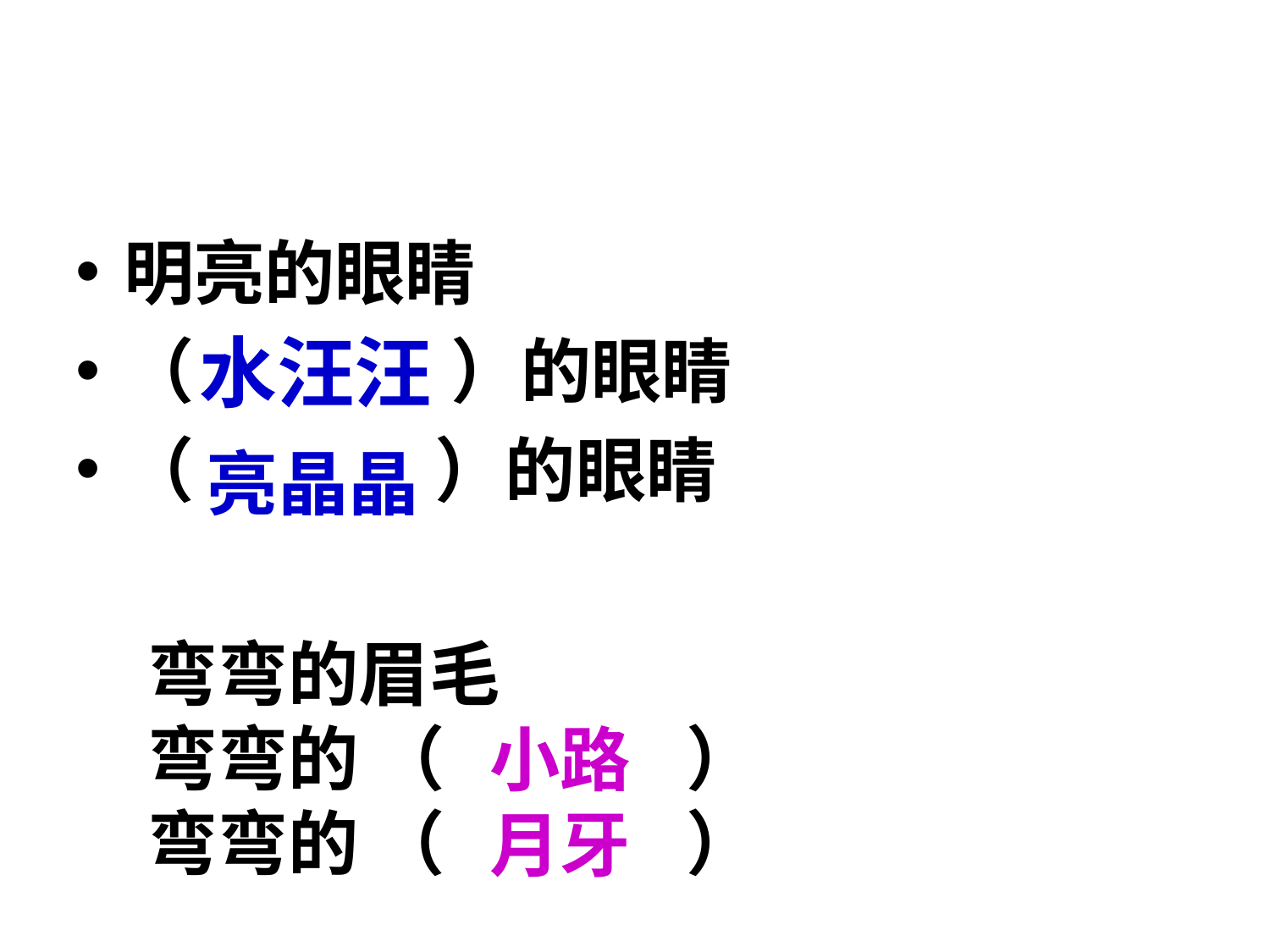

明亮的眼睛
（                ）的眼睛
（               ）的眼睛

# 水汪汪
亮晶晶
弯弯的眉毛
弯弯的 （               ）
弯弯的 （               ）
小路

月牙